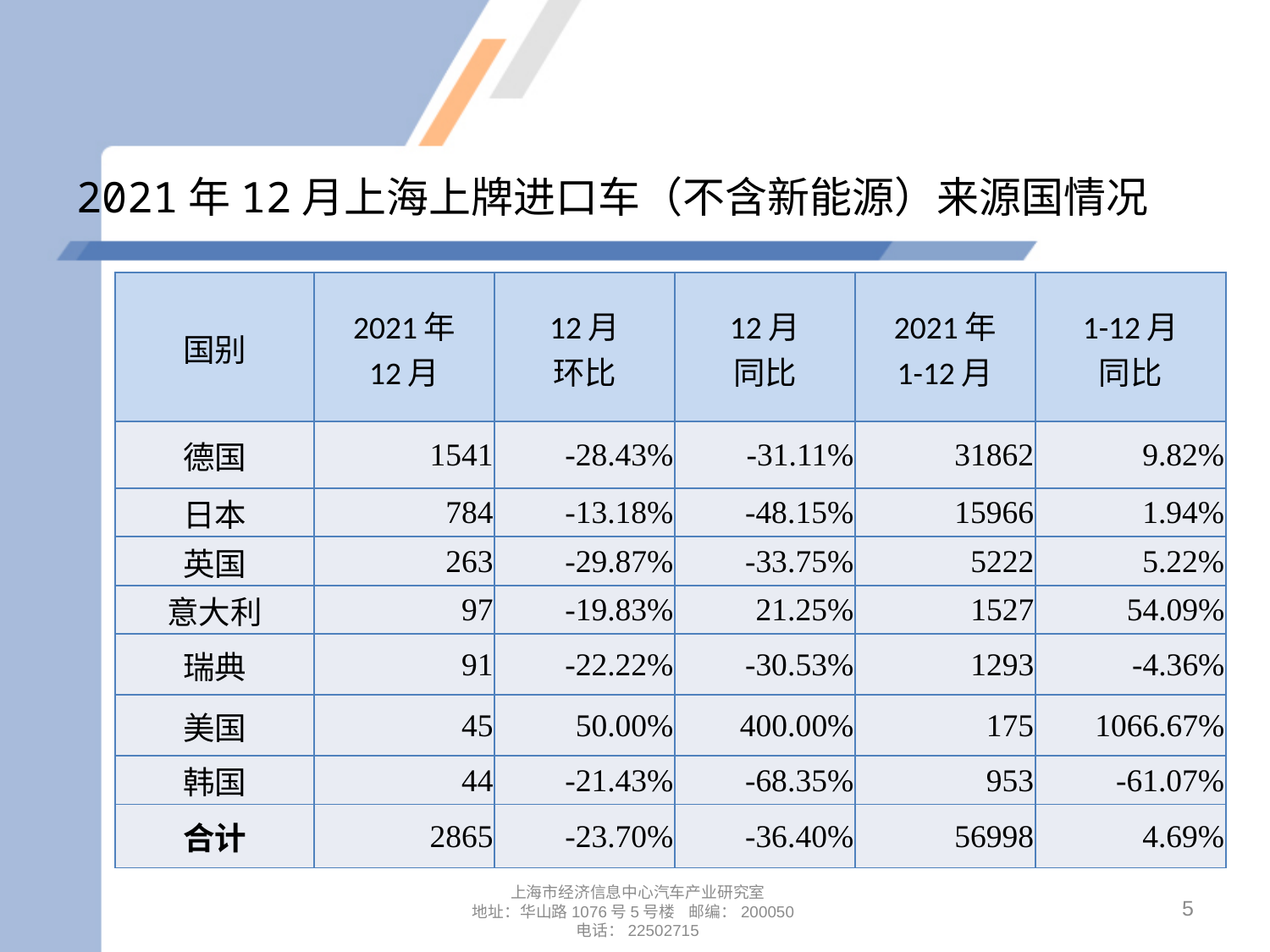

# 2021年12月上海上牌进口车（不含新能源）来源国情况
| 国别 | 2021年 12月 | 12月 环比 | 12月 同比 | 2021年 1-12月 | 1-12月 同比 |
| --- | --- | --- | --- | --- | --- |
| 德国 | 1541 | -28.43% | -31.11% | 31862 | 9.82% |
| 日本 | 784 | -13.18% | -48.15% | 15966 | 1.94% |
| 英国 | 263 | -29.87% | -33.75% | 5222 | 5.22% |
| 意大利 | 97 | -19.83% | 21.25% | 1527 | 54.09% |
| 瑞典 | 91 | -22.22% | -30.53% | 1293 | -4.36% |
| 美国 | 45 | 50.00% | 400.00% | 175 | 1066.67% |
| 韩国 | 44 | -21.43% | -68.35% | 953 | -61.07% |
| 合计 | 2865 | -23.70% | -36.40% | 56998 | 4.69% |

5
上海市经济信息中心汽车产业研究室
地址：华山路1076号5号楼    邮编：200050
电话：22502715